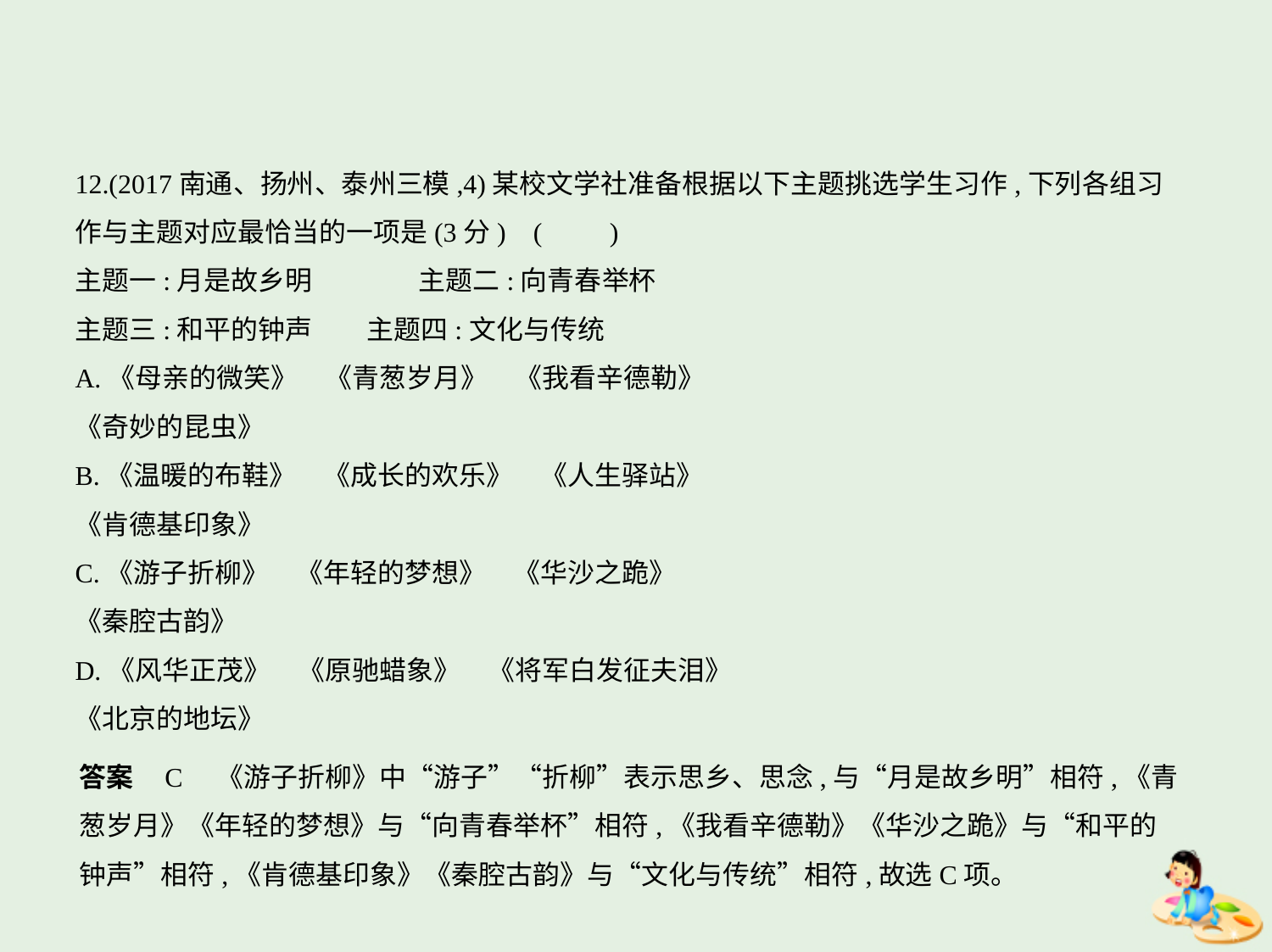

12.(2017南通、扬州、泰州三模,4)某校文学社准备根据以下主题挑选学生习作,下列各组习
作与主题对应最恰当的一项是(3分) (　　)
主题一:月是故乡明　　　    主题二:向青春举杯
主题三:和平的钟声　　主题四:文化与传统
A.《母亲的微笑》　《青葱岁月》　《我看辛德勒》
《奇妙的昆虫》
B.《温暖的布鞋》　《成长的欢乐》　《人生驿站》
《肯德基印象》
C.《游子折柳》　《年轻的梦想》　《华沙之跪》
《秦腔古韵》
D.《风华正茂》　《原驰蜡象》　《将军白发征夫泪》
《北京的地坛》
答案    C    《游子折柳》中“游子”“折柳”表示思乡、思念,与“月是故乡明”相符,《青
葱岁月》《年轻的梦想》与“向青春举杯”相符,《我看辛德勒》《华沙之跪》与“和平的
钟声”相符,《肯德基印象》《秦腔古韵》与“文化与传统”相符,故选C项。